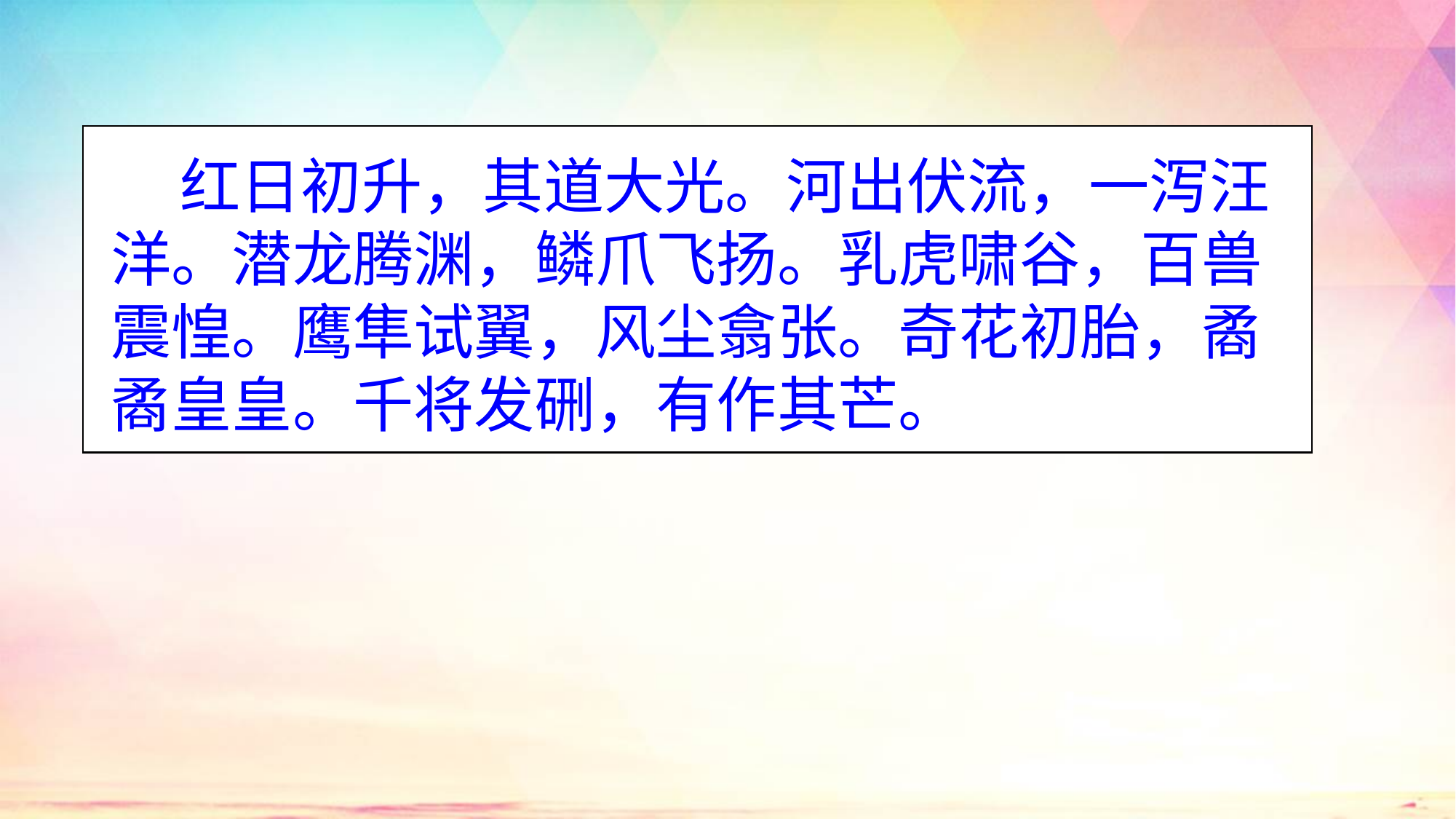

红日初升，其道大光。河出伏流，一泻汪洋。潜龙腾渊，鳞爪飞扬。乳虎啸谷，百兽震惶。鹰隼试翼，风尘翕张。奇花初胎，矞矞皇皇。千将发硎，有作其芒。